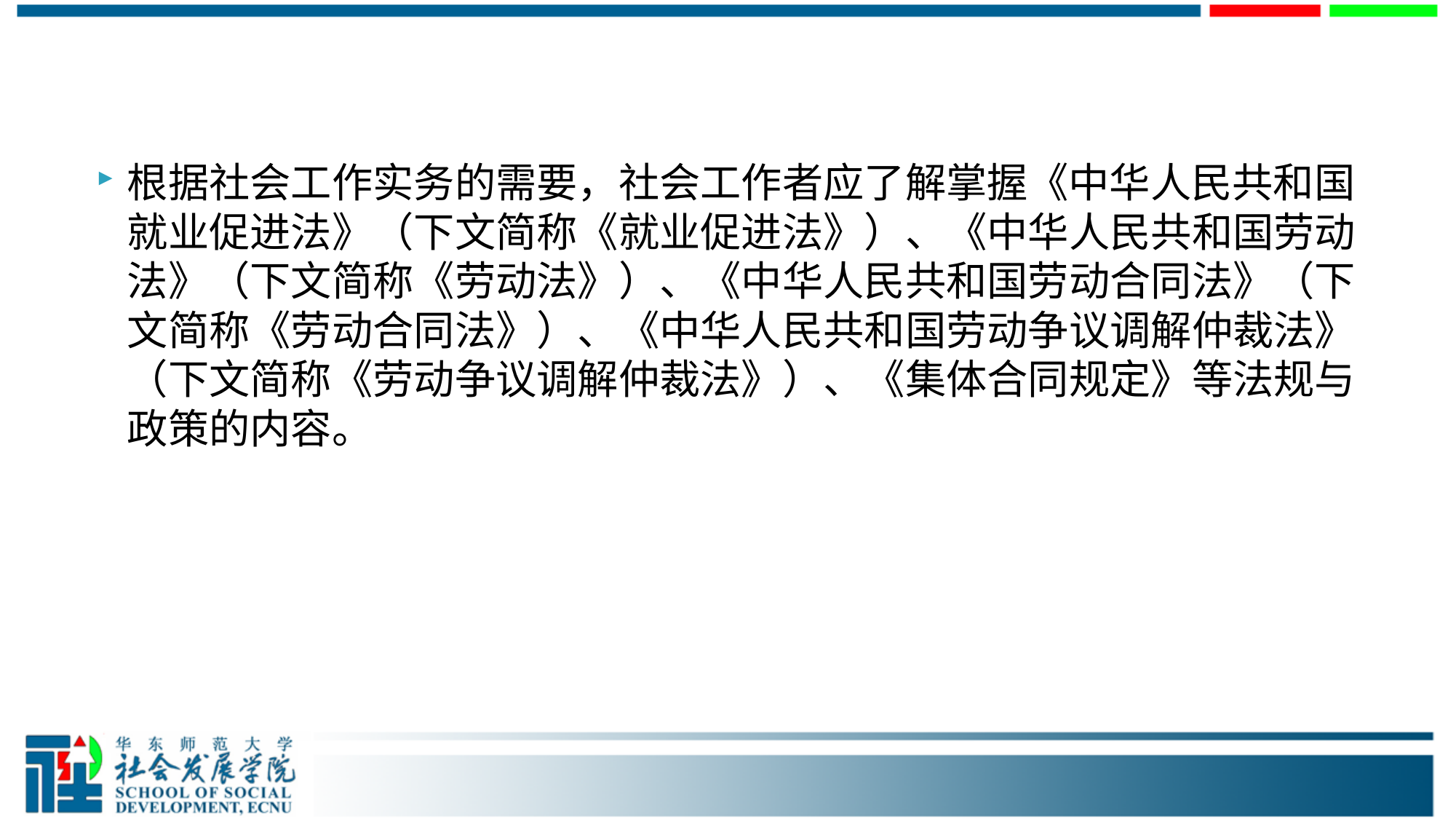

#
根据社会工作实务的需要，社会工作者应了解掌握《中华人民共和国就业促进法》（下文简称《就业促进法》）、《中华人民共和国劳动法》（下文简称《劳动法》）、《中华人民共和国劳动合同法》（下文简称《劳动合同法》）、《中华人民共和国劳动争议调解仲裁法》（下文简称《劳动争议调解仲裁法》）、《集体合同规定》等法规与政策的内容。